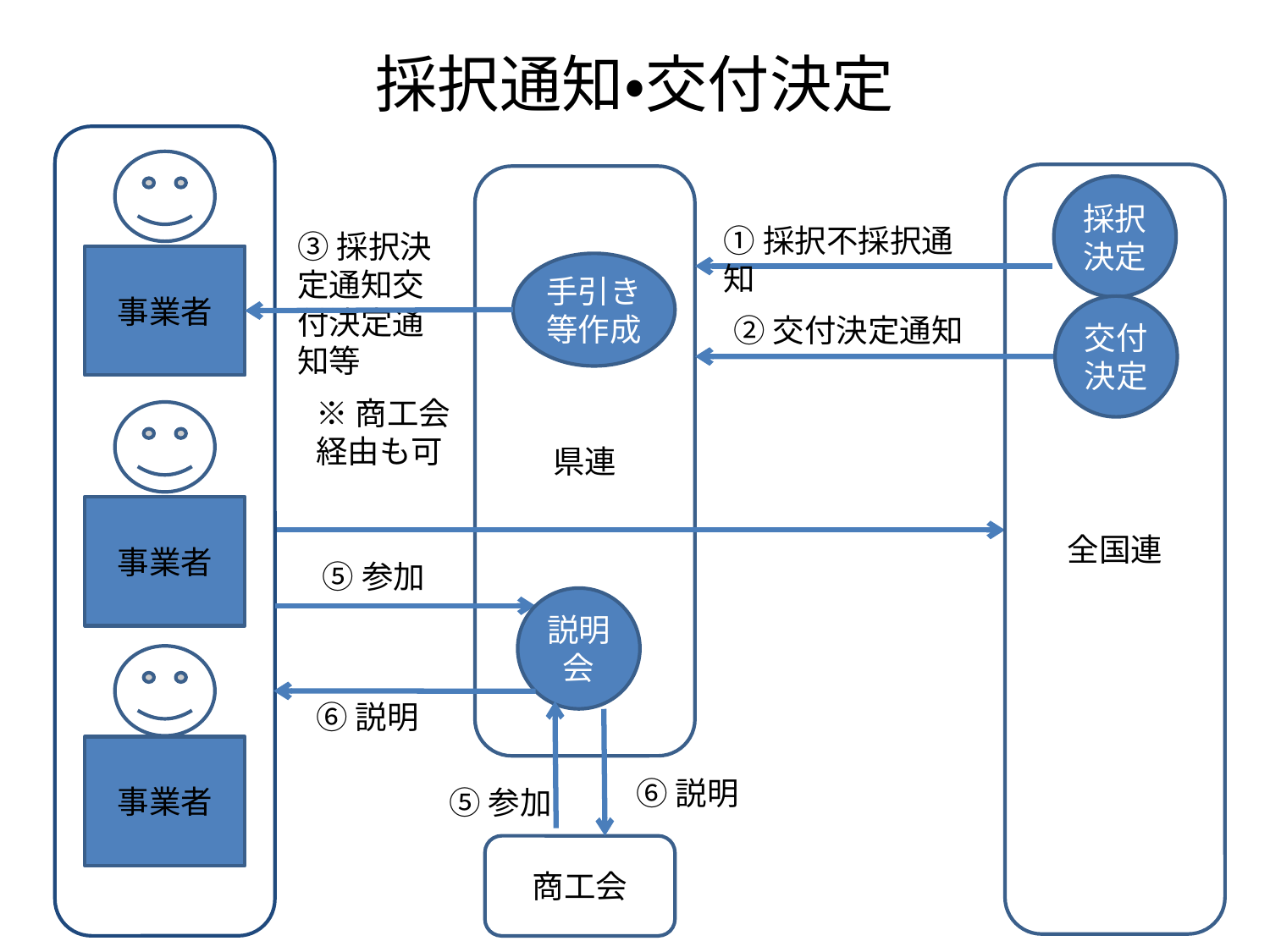

# 採択通知・交付決定

全国連
県連
採択決定
①採択不採択通知
③採択決定通知交付決定通知等
事業者
手引き等作成
交付決定
②交付決定通知
※商工会経由も可

事業者
⑤参加
説明会

⑥説明
事業者
⑥説明
⑤参加
商工会